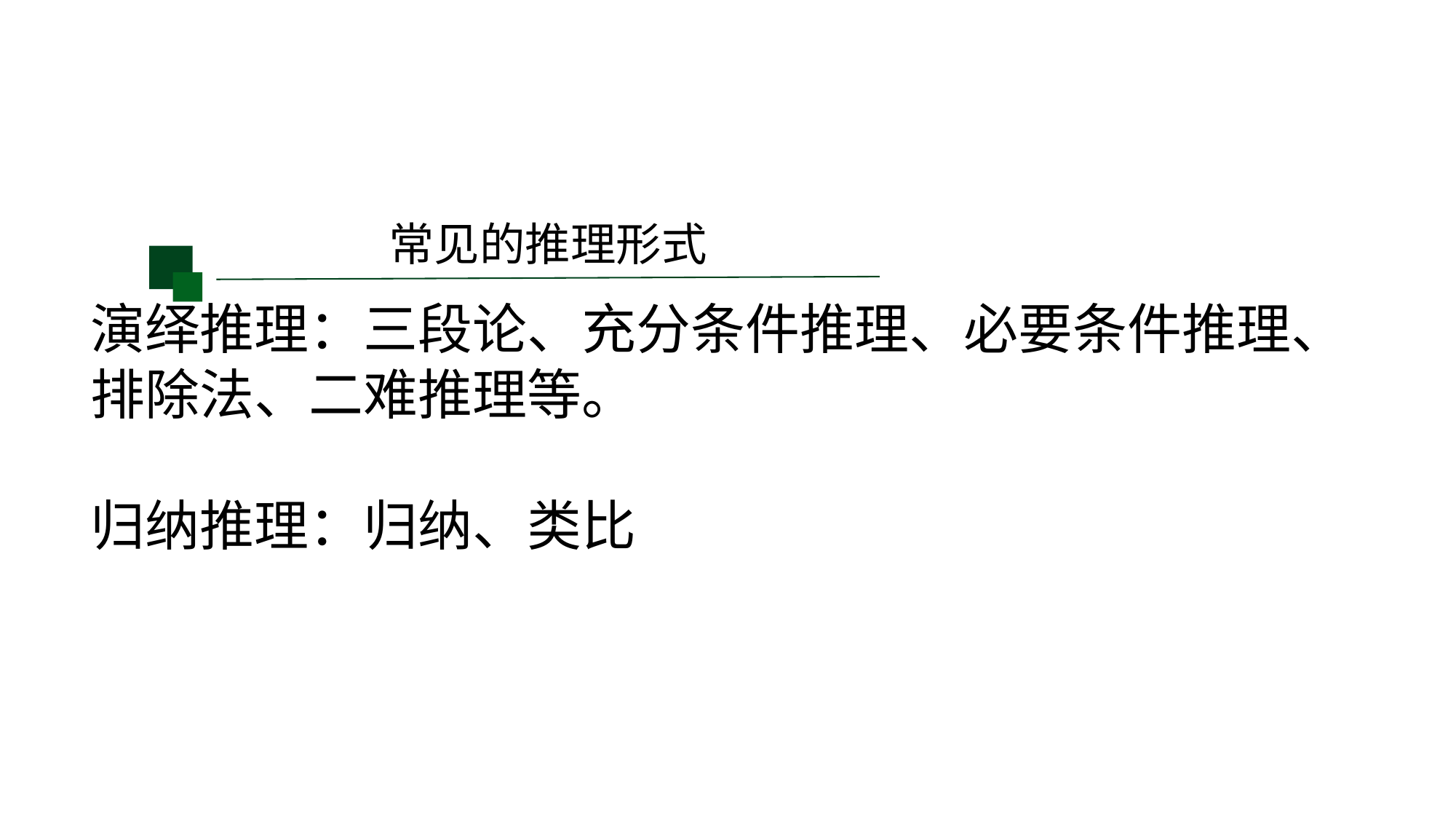

常见的推理形式

演绎推理：三段论、充分条件推理、必要条件推理、 排除法、二难推理等。

归纳推理：归纳、类比